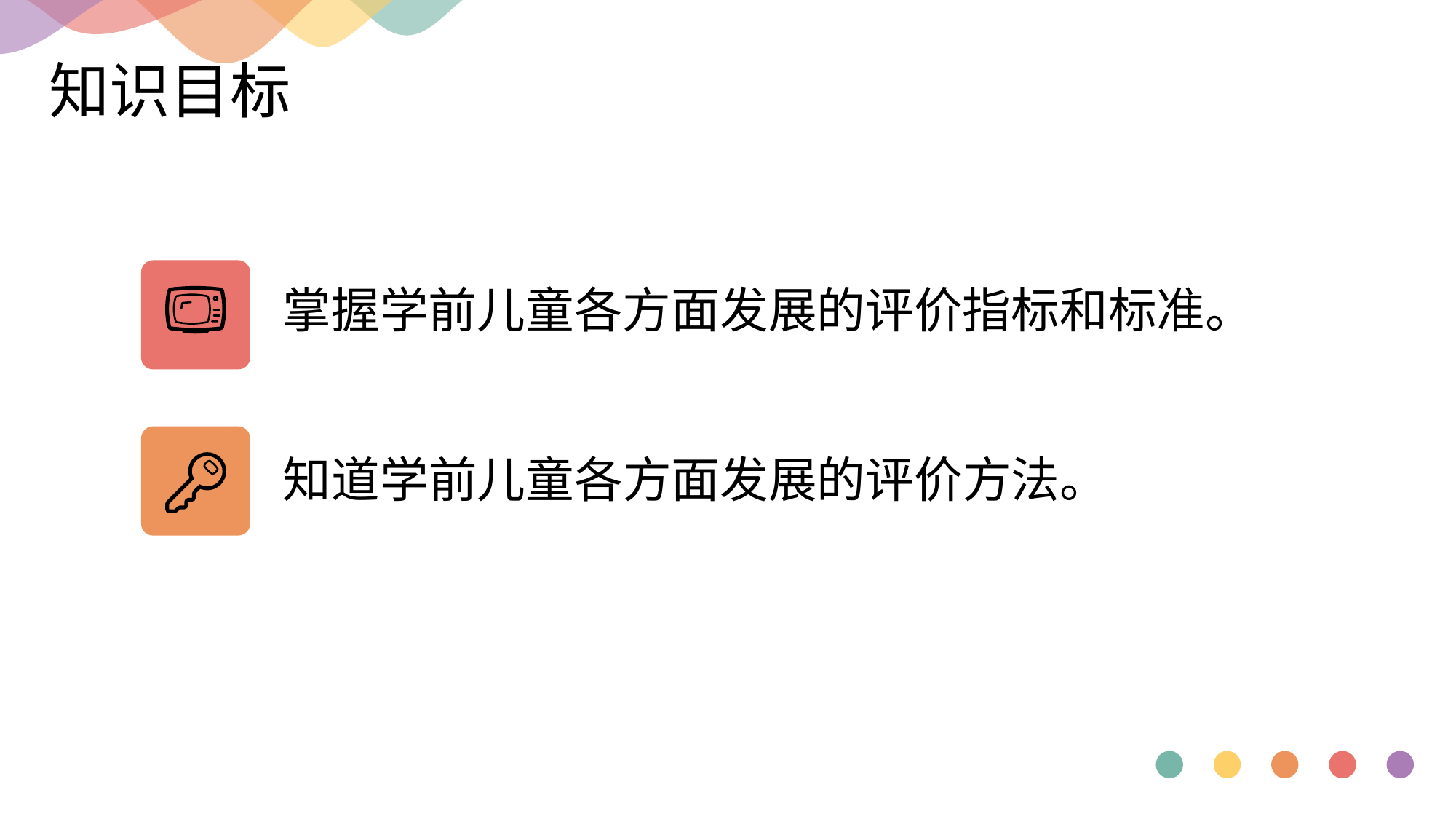

知识目标

掌握学前儿童各方面发展的评价指标和标准。

知道学前儿童各方面发展的评价方法。